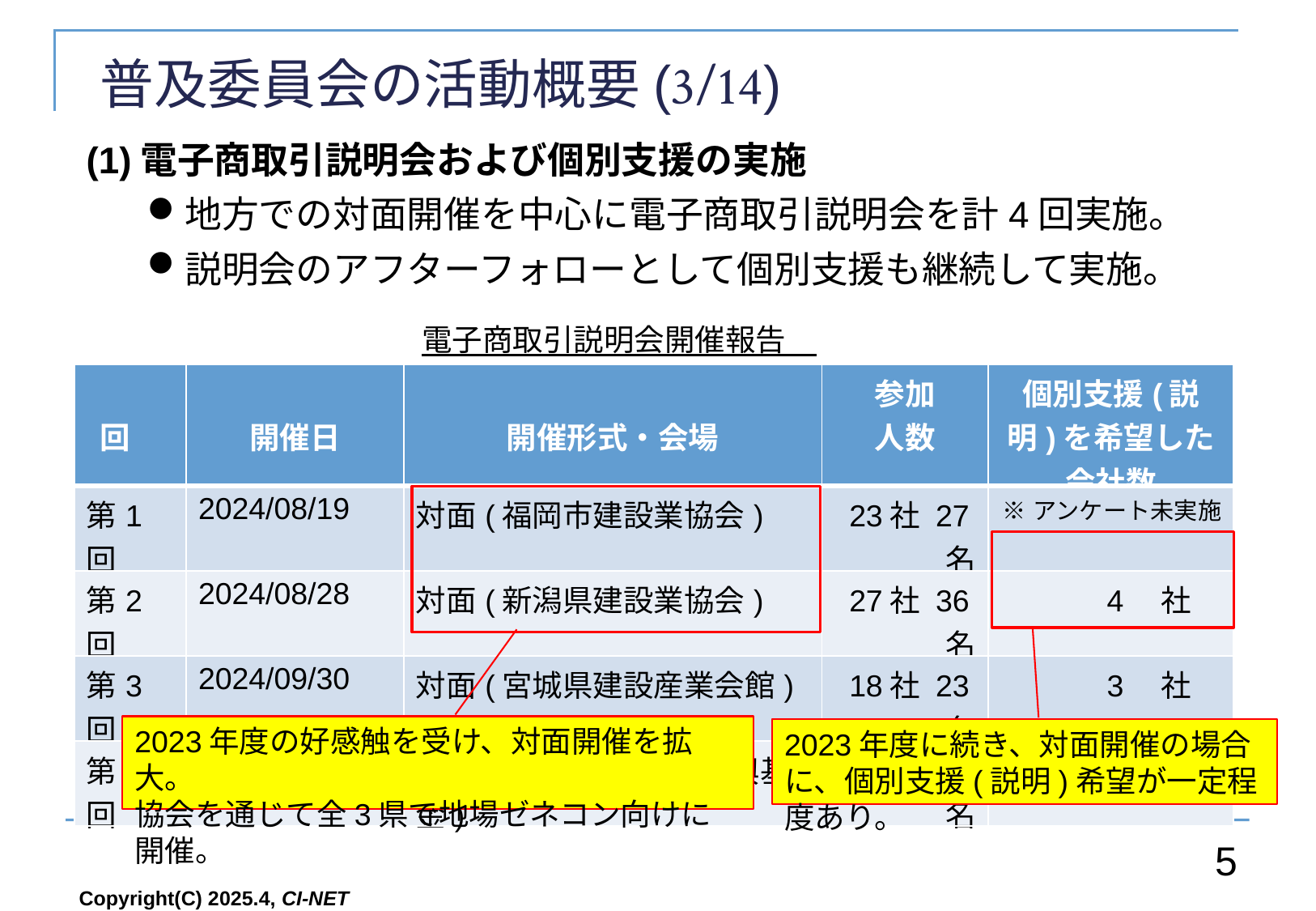

# 普及委員会の活動概要(3/14)
(1)電子商取引説明会および個別支援の実施
地方での対面開催を中心に電子商取引説明会を計4回実施。
説明会のアフターフォローとして個別支援も継続して実施。
電子商取引説明会開催報告
| 回 | 開催日 | 開催形式・会場 | 参加 人数 | 個別支援(説明)を希望した会社数 |
| --- | --- | --- | --- | --- |
| 第1回 | 2024/08/19 | 対面(福岡市建設業協会) | 23社 27名 | ※アンケート未実施 |
| 第2回 | 2024/08/28 | 対面(新潟県建設業協会) | 27社 36名 | 4　社 |
| 第3回 | 2024/09/30 | 対面(宮城県建設産業会館) | 18社 23名 | 3　社 |
| 第4回 | 2025/02/14 | WEB・対面(建設業振興基金) | 20社 31名 | 0　社 |

2023年度の好感触を受け、対面開催を拡大。
協会を通じて全3県で地場ゼネコン向けに開催。
2023年度に続き、対面開催の場合に、個別支援(説明)希望が一定程度あり。
5